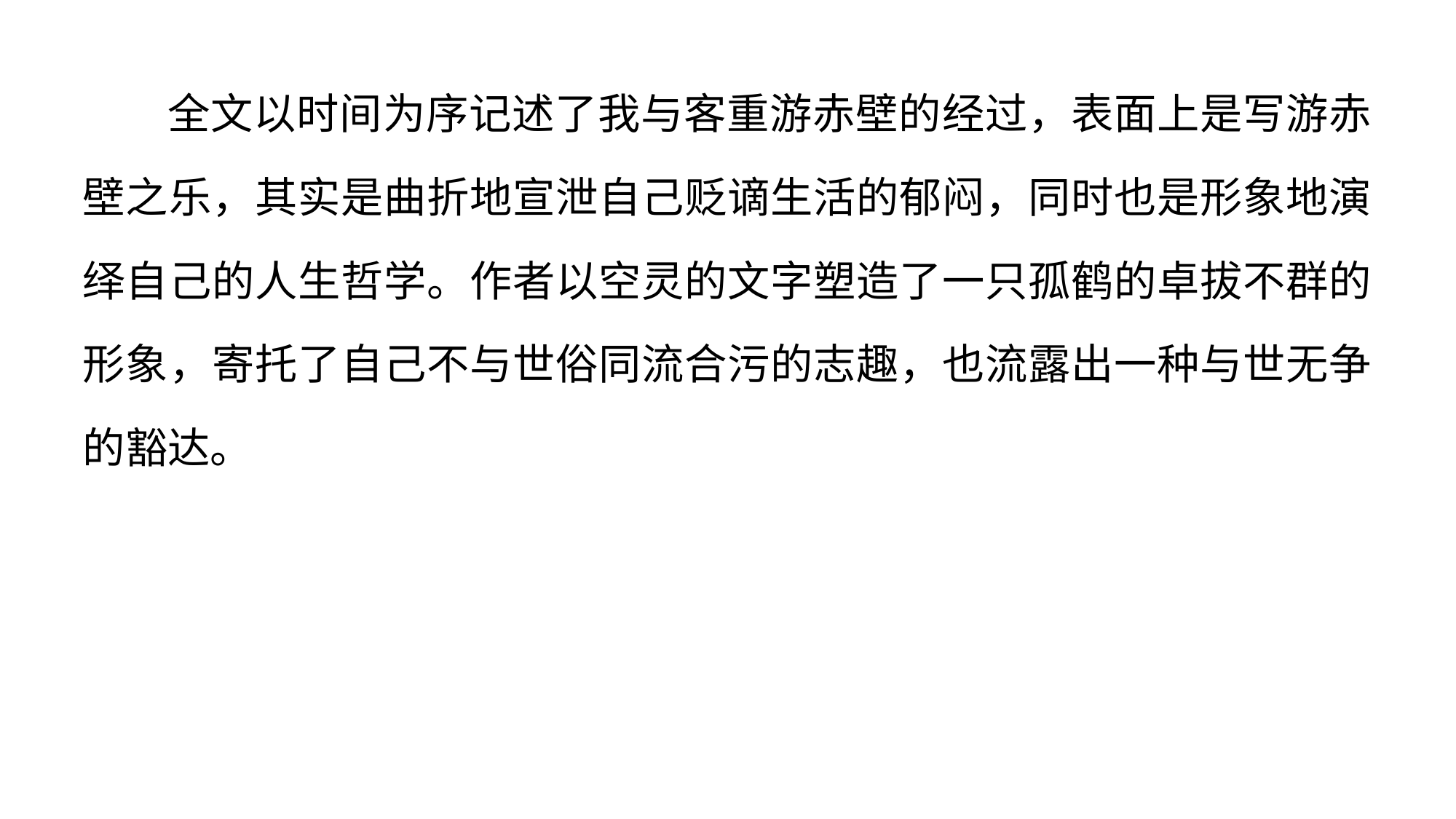

全文以时间为序记述了我与客重游赤壁的经过，表面上是写游赤壁之乐，其实是曲折地宣泄自己贬谪生活的郁闷，同时也是形象地演绎自己的人生哲学。作者以空灵的文字塑造了一只孤鹤的卓拔不群的形象，寄托了自己不与世俗同流合污的志趣，也流露出一种与世无争的豁达。